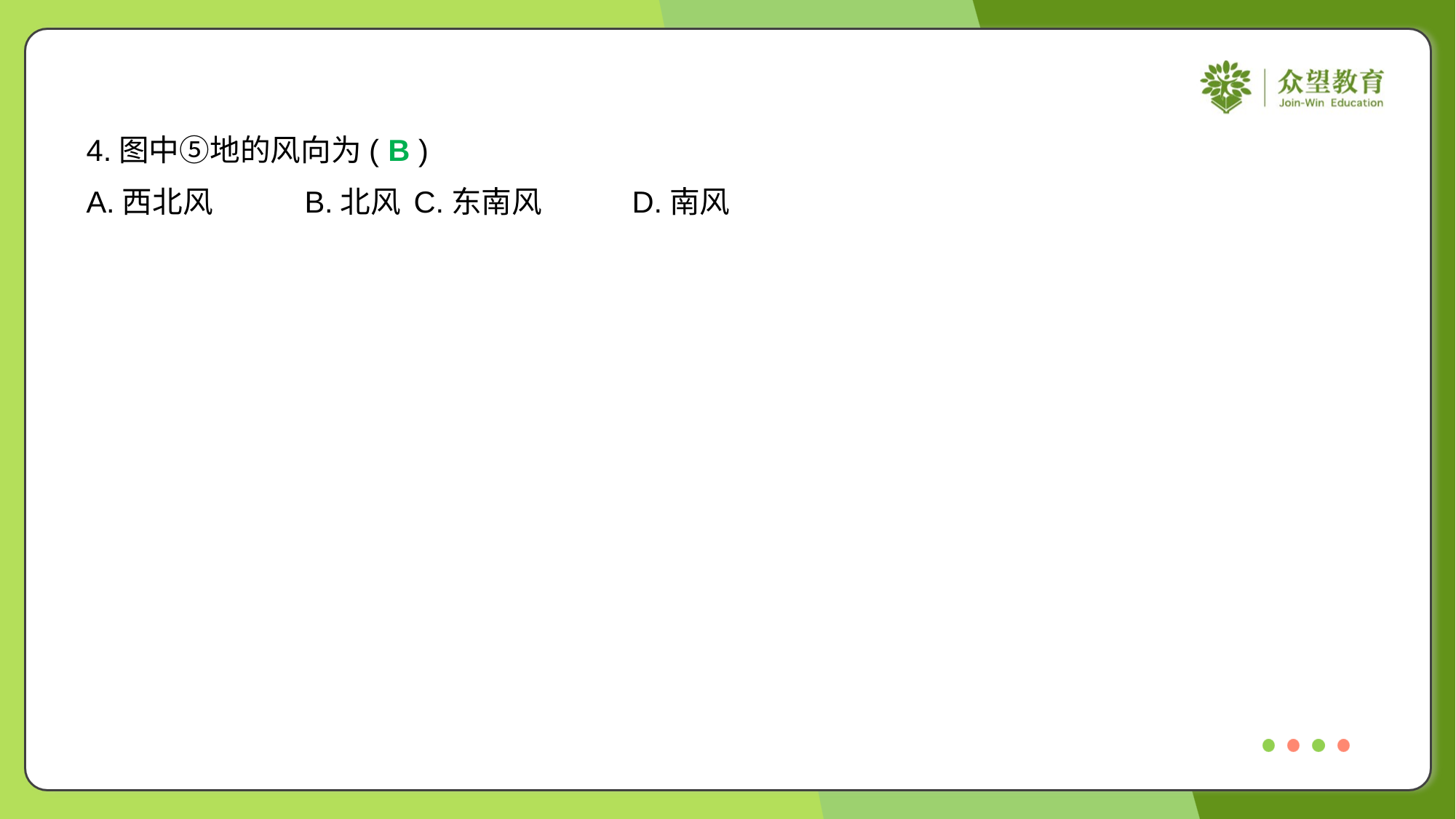

4.图中⑤地的风向为(     )
B
A.西北风	B.北风	C.东南风	D.南风